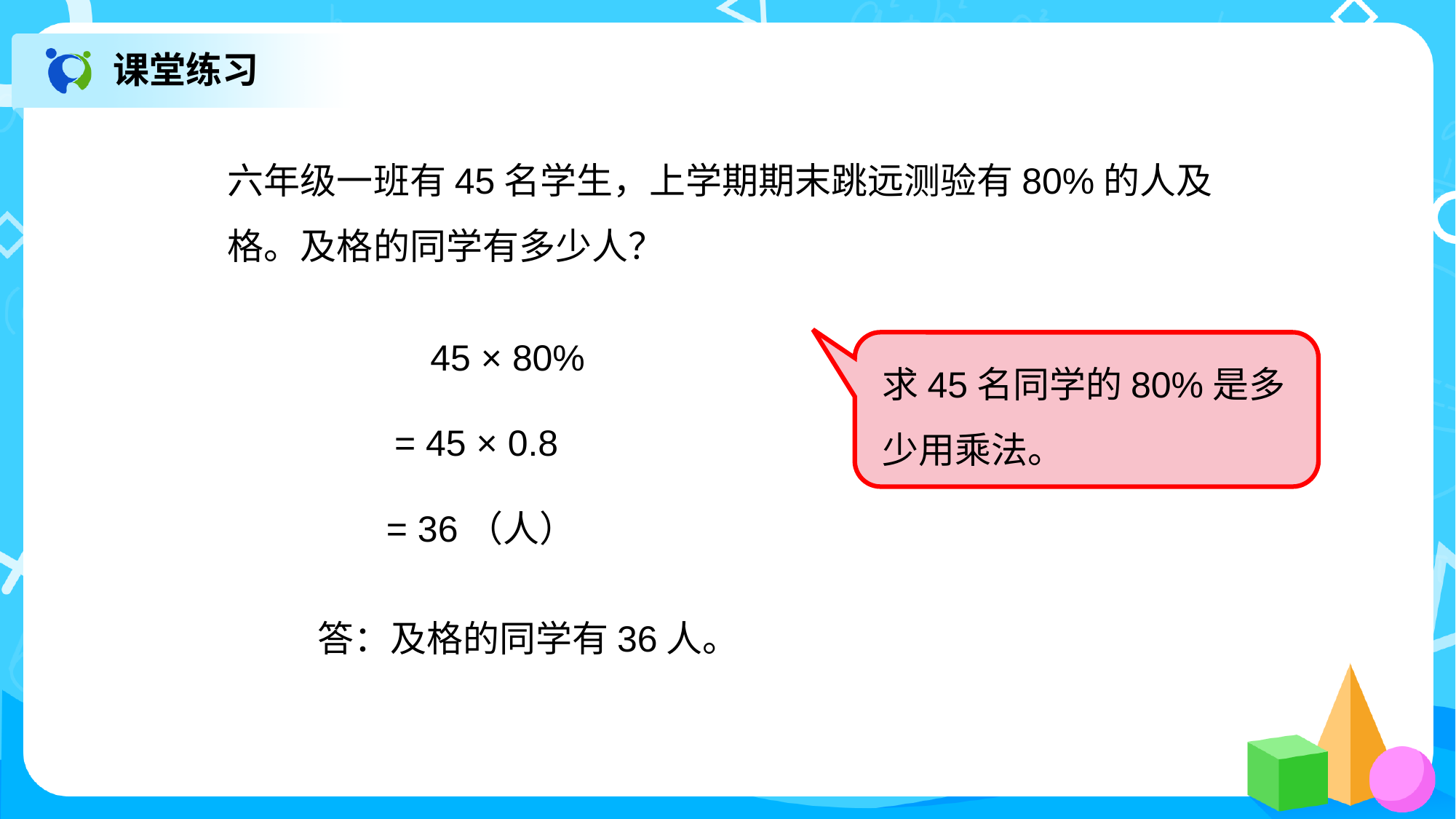

课堂练习
六年级一班有45名学生，上学期期末跳远测验有80%的人及格。及格的同学有多少人？
 45 × 80%

求45名同学的80%是多少用乘法。
= 45 × 0.8
= 36（人）
答：及格的同学有36人。